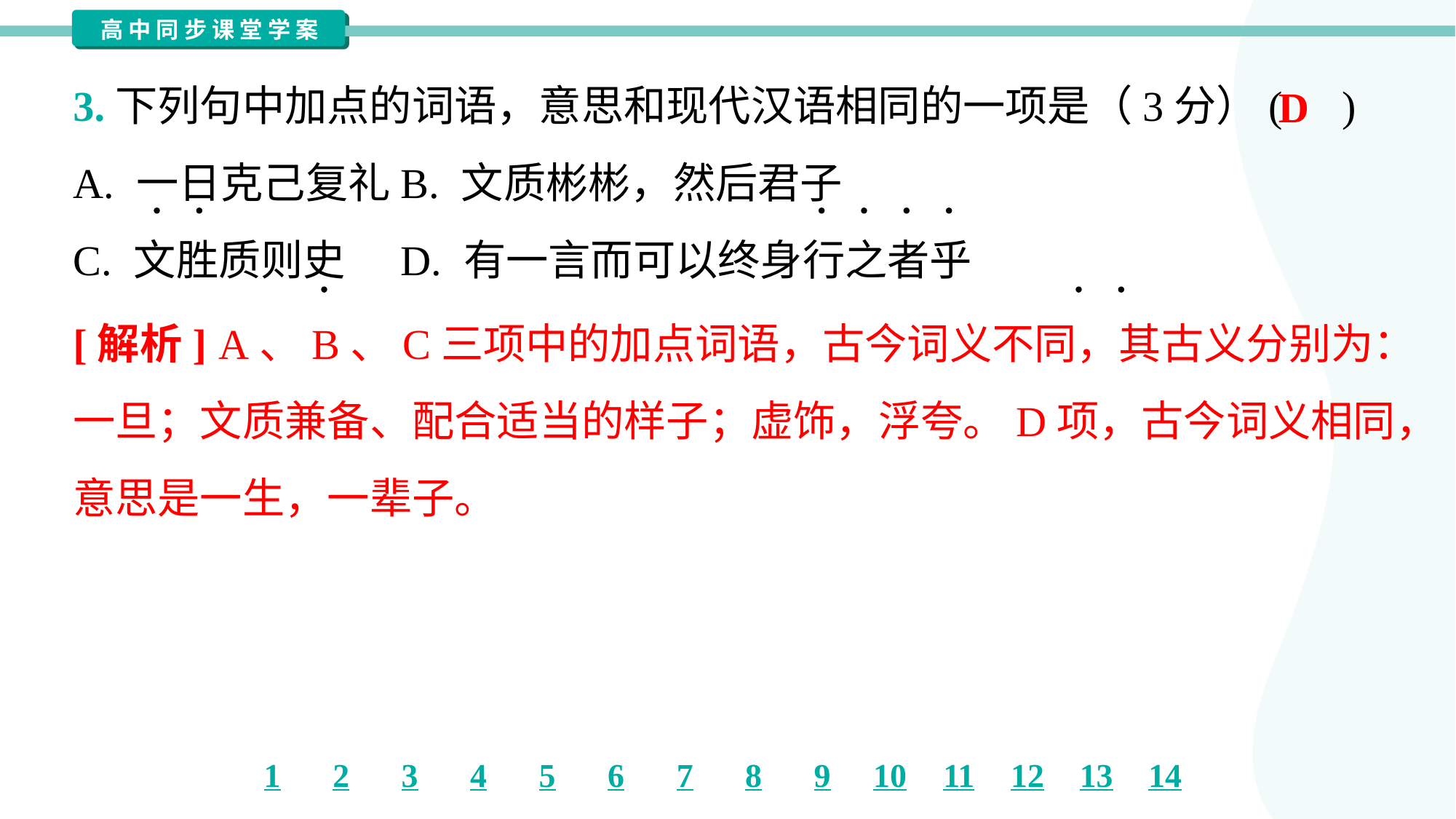

3.下列句中加点的词语，意思和现代汉语相同的一项是（3分）(     )
D
A. 一日克己复礼	B. 文质彬彬，然后君子
C. 文胜质则史	D. 有一言而可以终身行之者乎

[解析] A、B、C三项中的加点词语，古今词义不同，其古义分别为：
一旦；文质兼备、配合适当的样子；虚饰，浮夸。D项，古今词义相同，
意思是一生，一辈子。